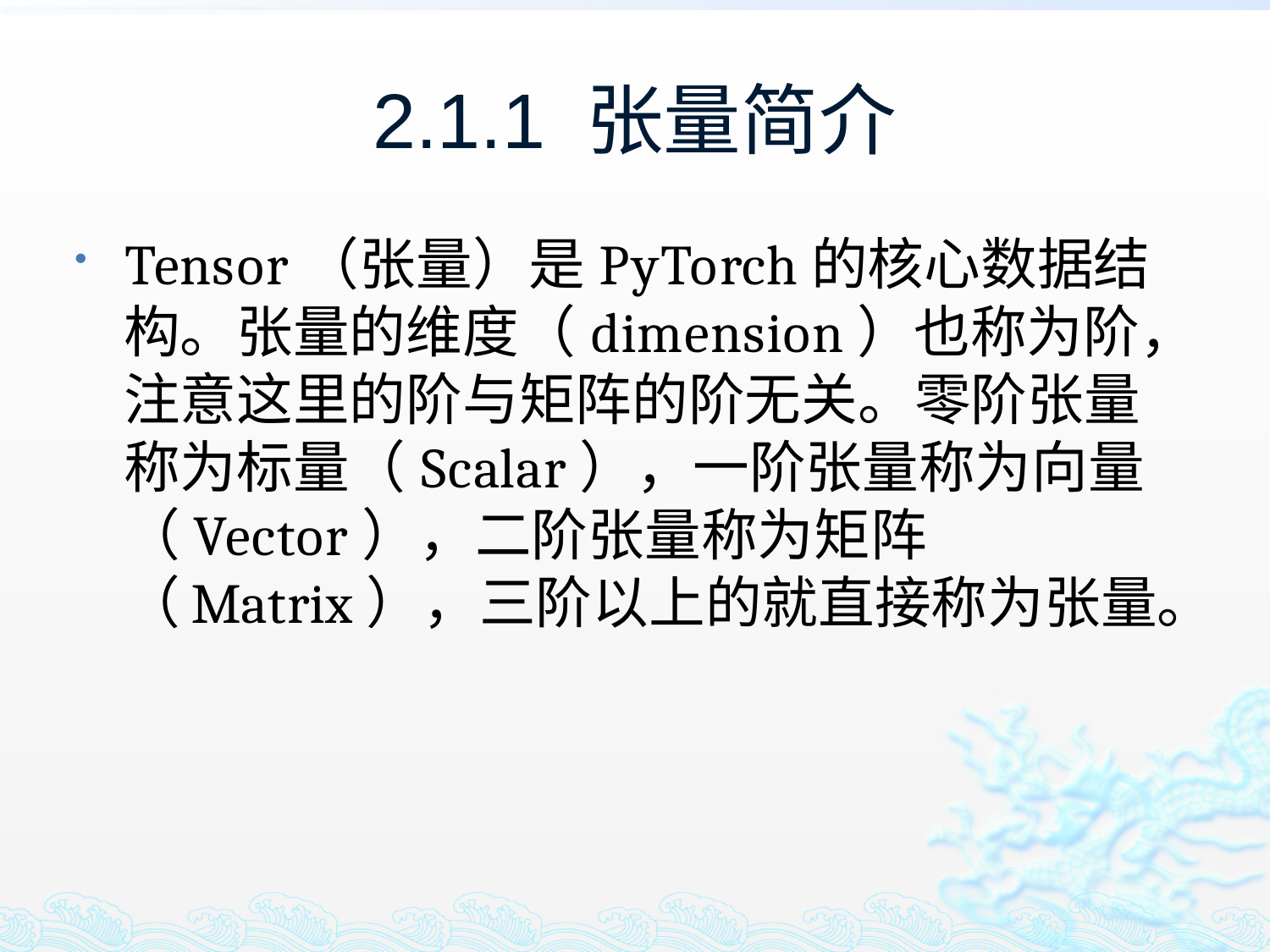

# 2.1.1 张量简介
Tensor（张量）是PyTorch的核心数据结构。张量的维度（dimension）也称为阶，注意这里的阶与矩阵的阶无关。零阶张量称为标量（Scalar），一阶张量称为向量（Vector），二阶张量称为矩阵（Matrix），三阶以上的就直接称为张量。